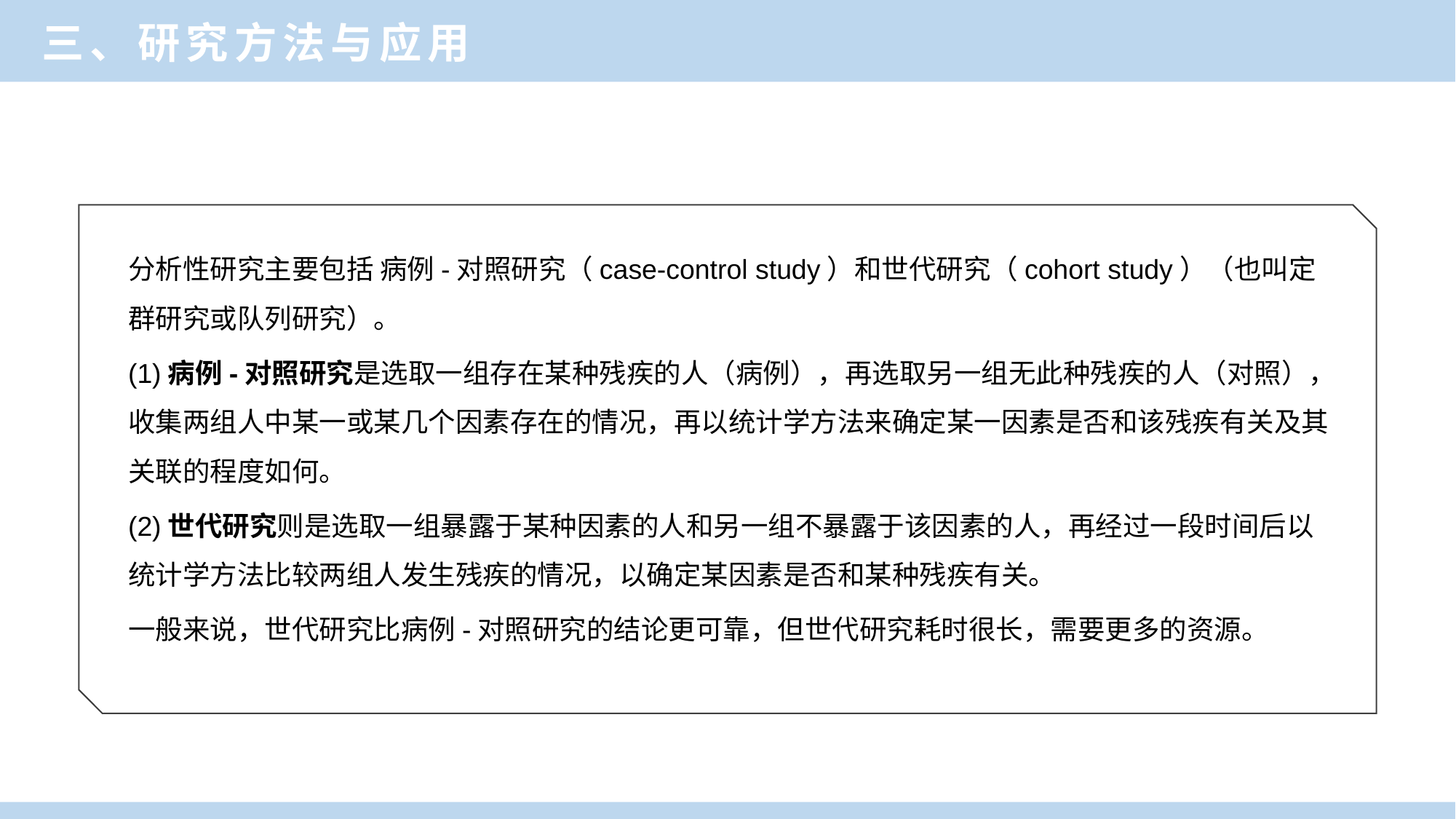

三、研究方法与应用

分析性研究主要包括 病例-对照研究（case-control study）和世代研究（cohort study）（也叫定群研究或队列研究）。
(1)病例-对照研究是选取一组存在某种残疾的人（病例），再选取另一组无此种残疾的人（对照），收集两组人中某一或某几个因素存在的情况，再以统计学方法来确定某一因素是否和该残疾有关及其关联的程度如何。
(2)世代研究则是选取一组暴露于某种因素的人和另一组不暴露于该因素的人，再经过一段时间后以统计学方法比较两组人发生残疾的情况，以确定某因素是否和某种残疾有关。
一般来说，世代研究比病例-对照研究的结论更可靠，但世代研究耗时很长，需要更多的资源。